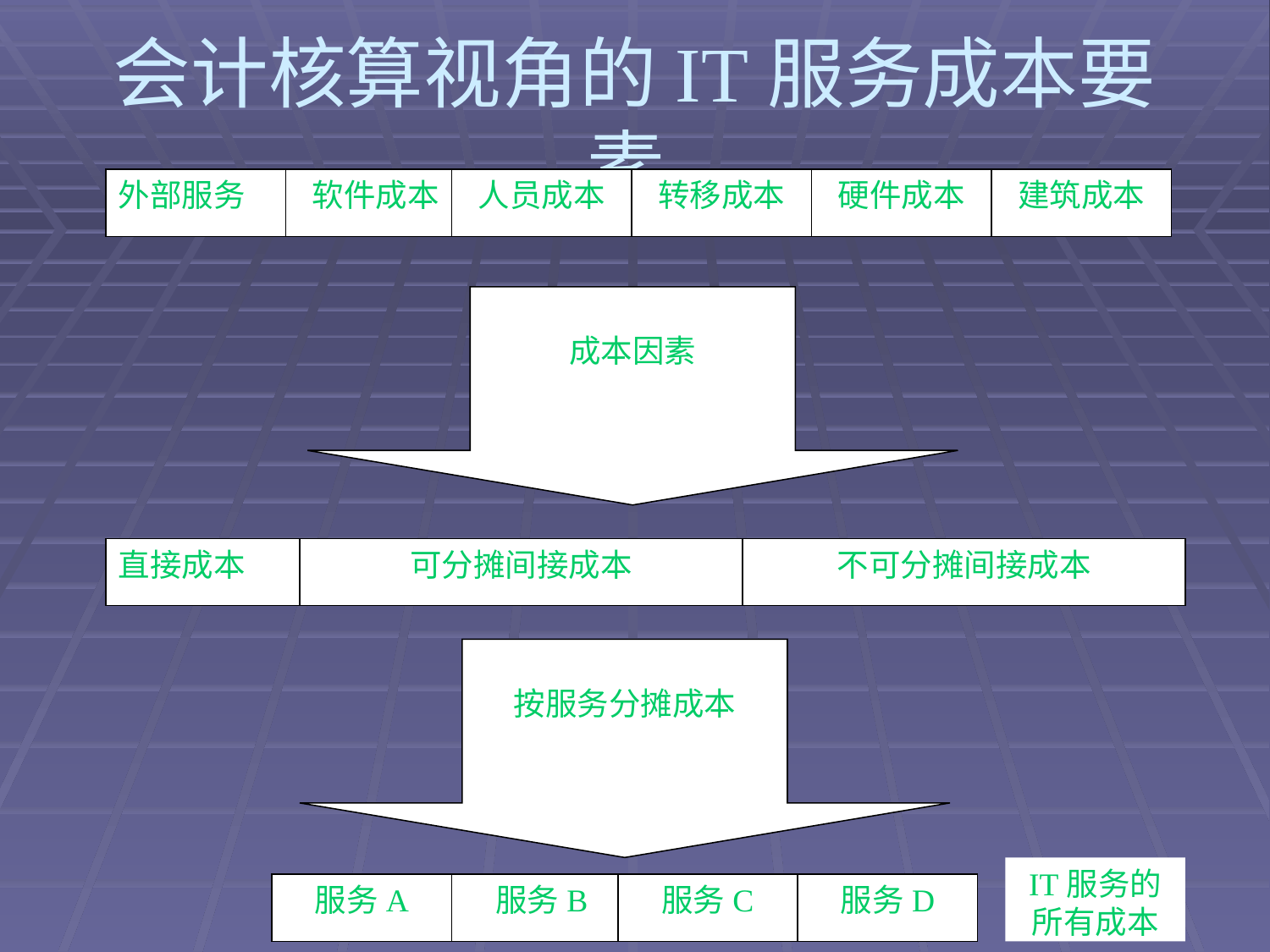

# 会计核算视角的IT服务成本要素
外部服务
软件成本
人员成本
转移成本
硬件成本
建筑成本

成本因素
直接成本
可分摊间接成本
不可分摊间接成本

按服务分摊成本
IT服务的所有成本
服务A
服务B
服务C
服务D